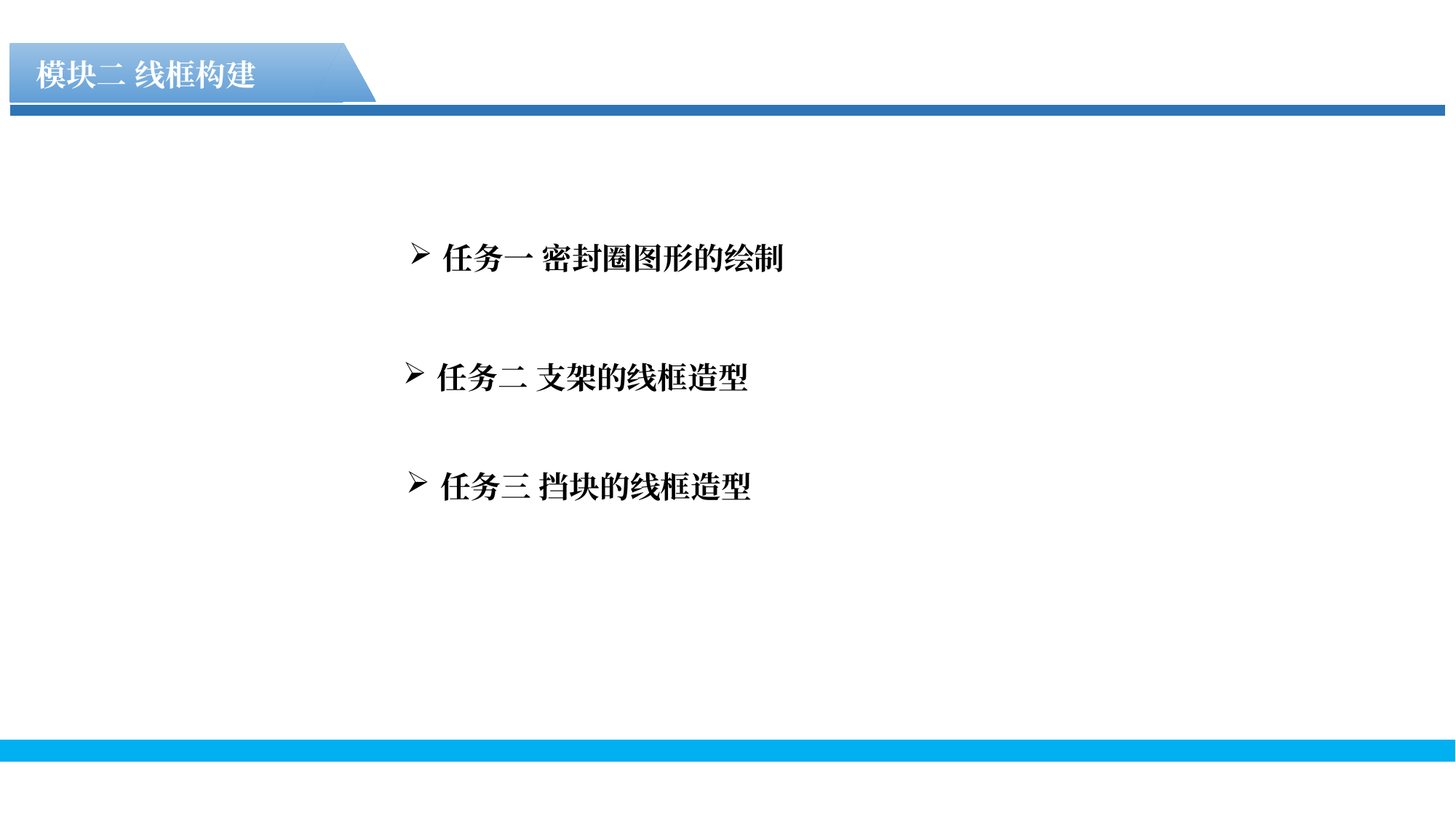

模块二 线框构建
任务一 密封圈图形的绘制
任务二 支架的线框造型
任务三 挡块的线框造型